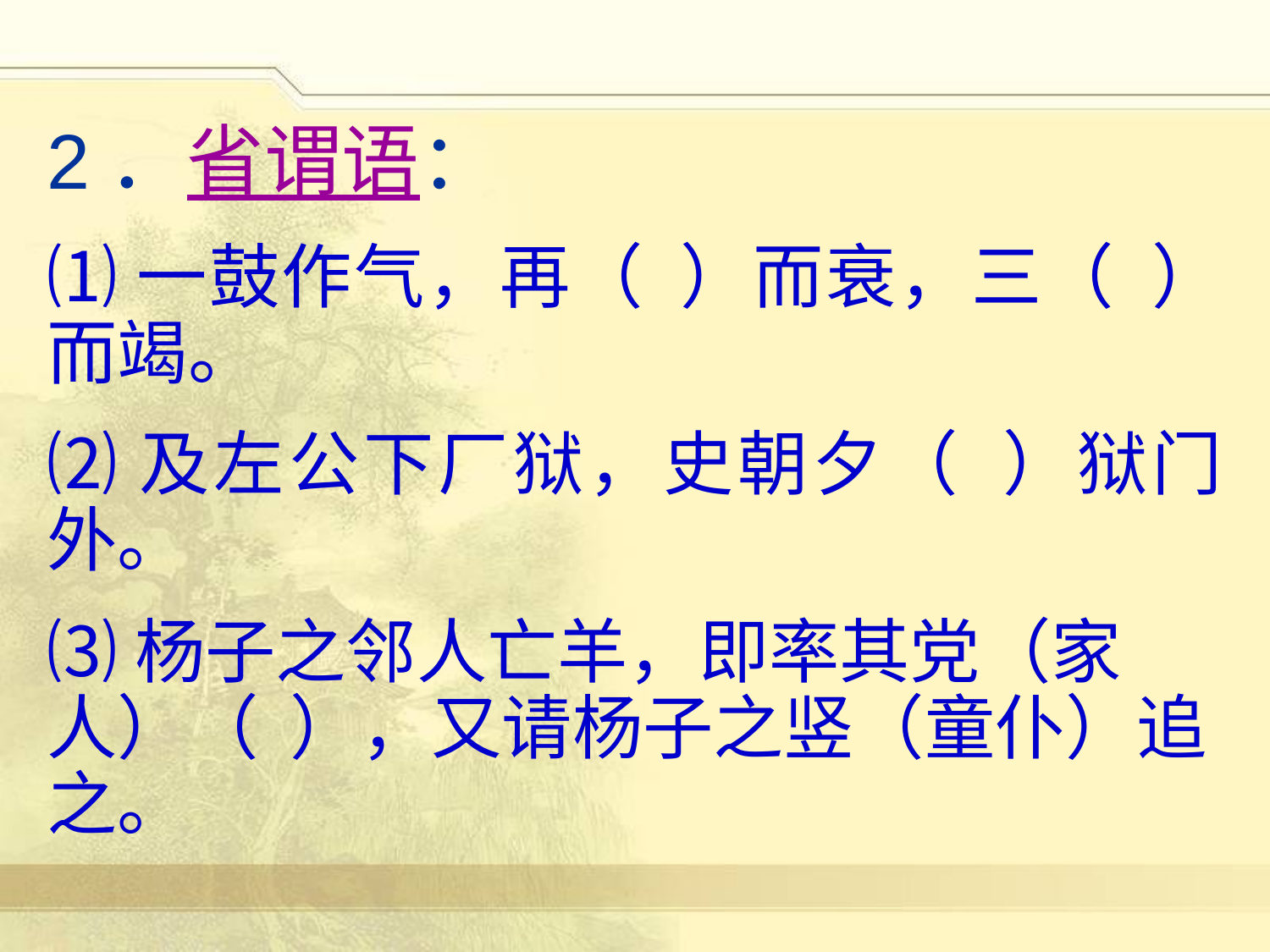

2．省谓语：
⑴一鼓作气，再（  ）而衰，三（  ）而竭。
⑵及左公下厂狱，史朝夕（  ）狱门外。
⑶杨子之邻人亡羊，即率其党（家人）（  ），又请杨子之竖（童仆）追之。